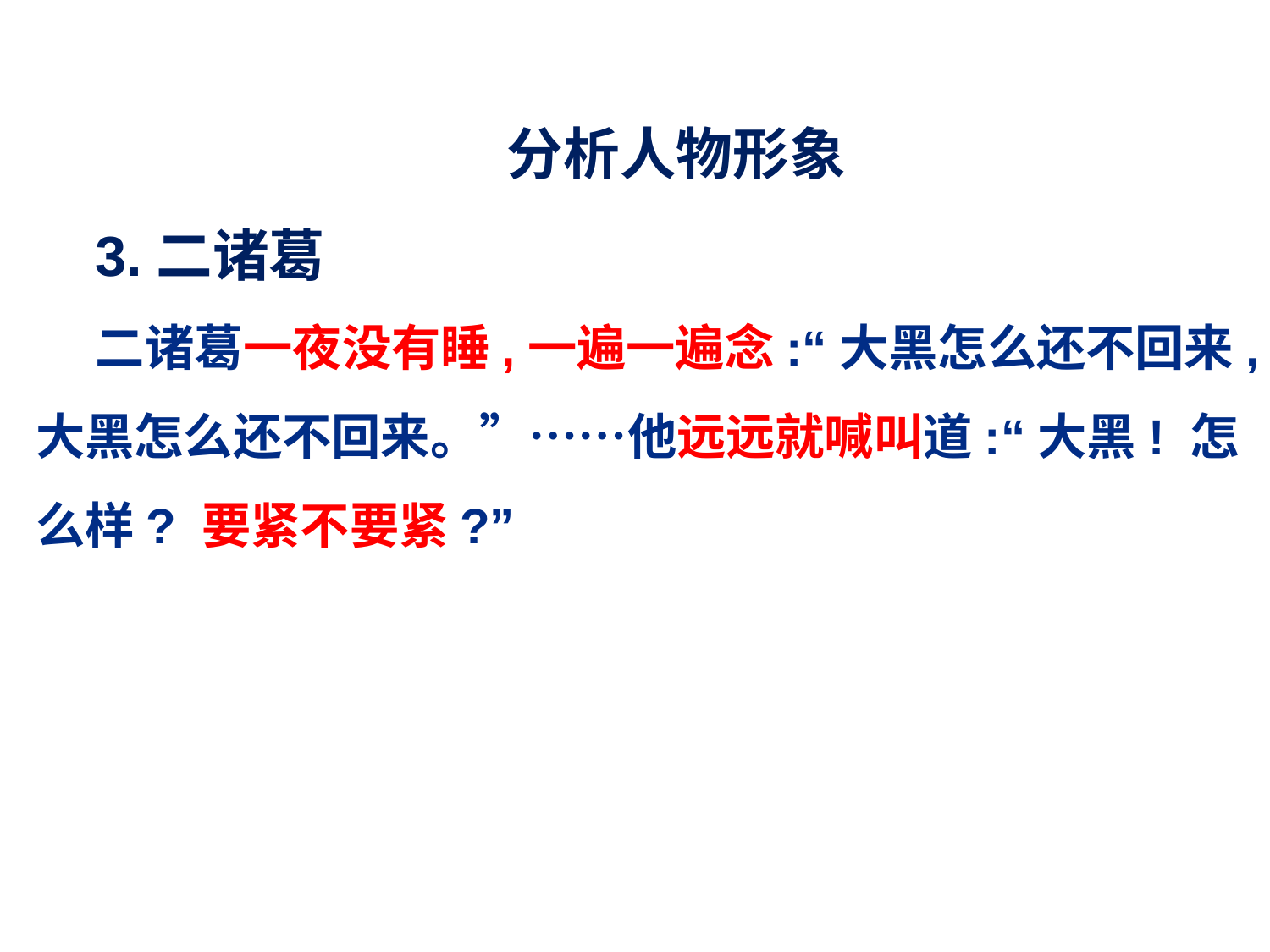

分析人物形象
3.二诸葛
二诸葛一夜没有睡,一遍一遍念:“大黑怎么还不回来,大黑怎么还不回来。”……他远远就喊叫道:“大黑! 怎么样? 要紧不要紧?”